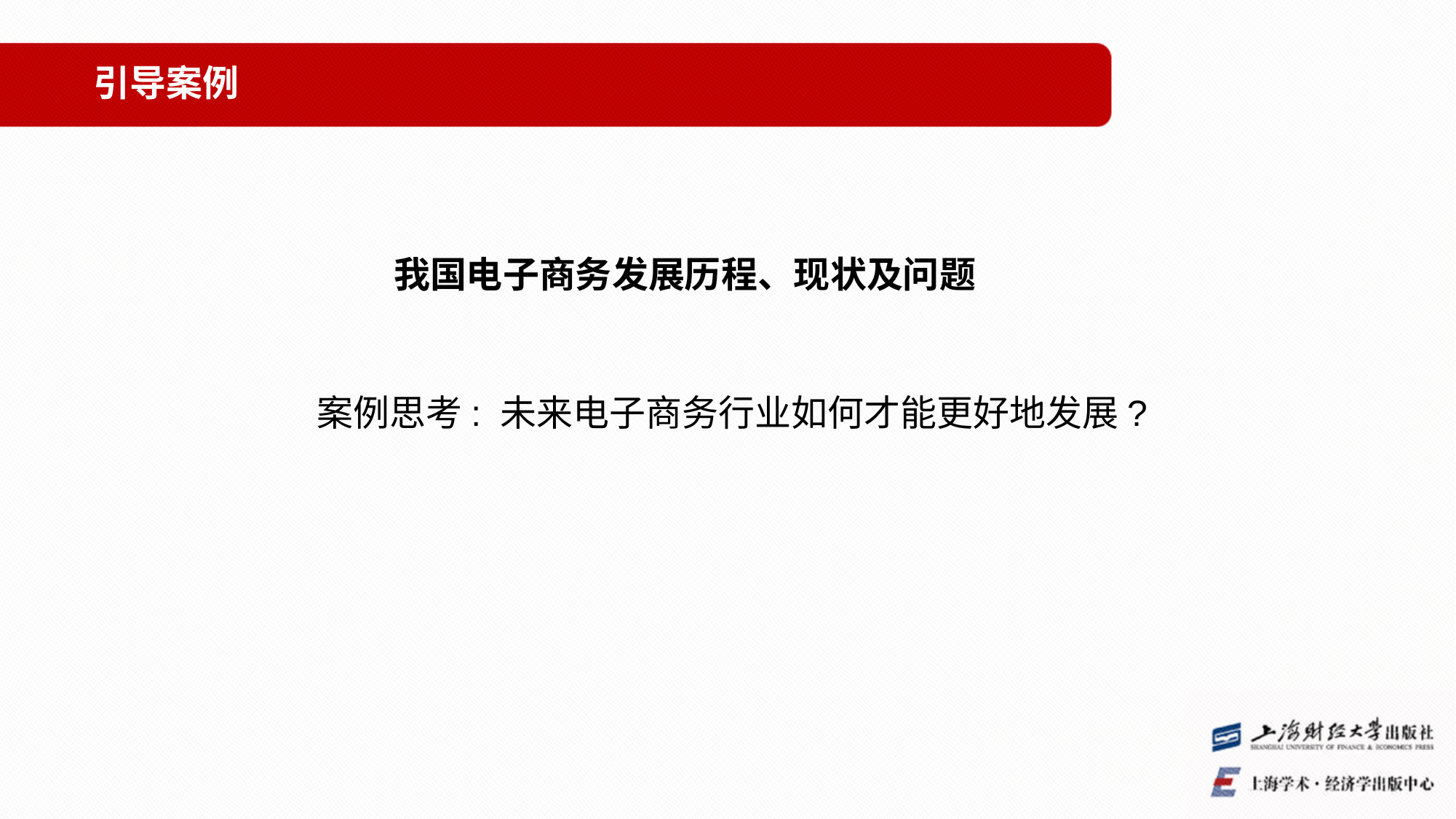

引导案例
我国电子商务发展历程、现状及问题
案例思考: 未来电子商务行业如何才能更好地发展?